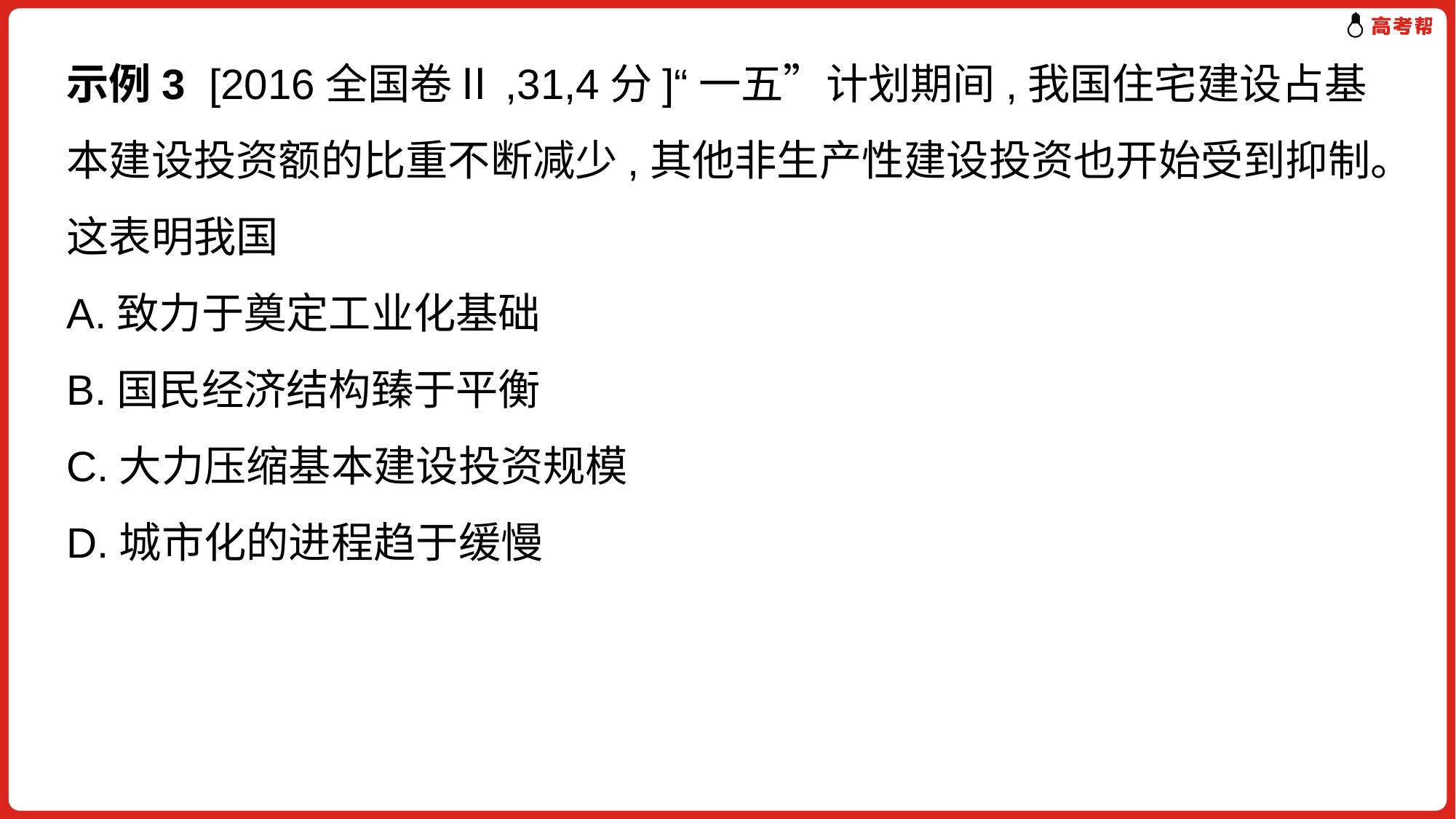

示例3  [2016全国卷Ⅱ,31,4分]“一五”计划期间,我国住宅建设占基本建设投资额的比重不断减少,其他非生产性建设投资也开始受到抑制。这表明我国
A.致力于奠定工业化基础
B.国民经济结构臻于平衡
C.大力压缩基本建设投资规模
D.城市化的进程趋于缓慢